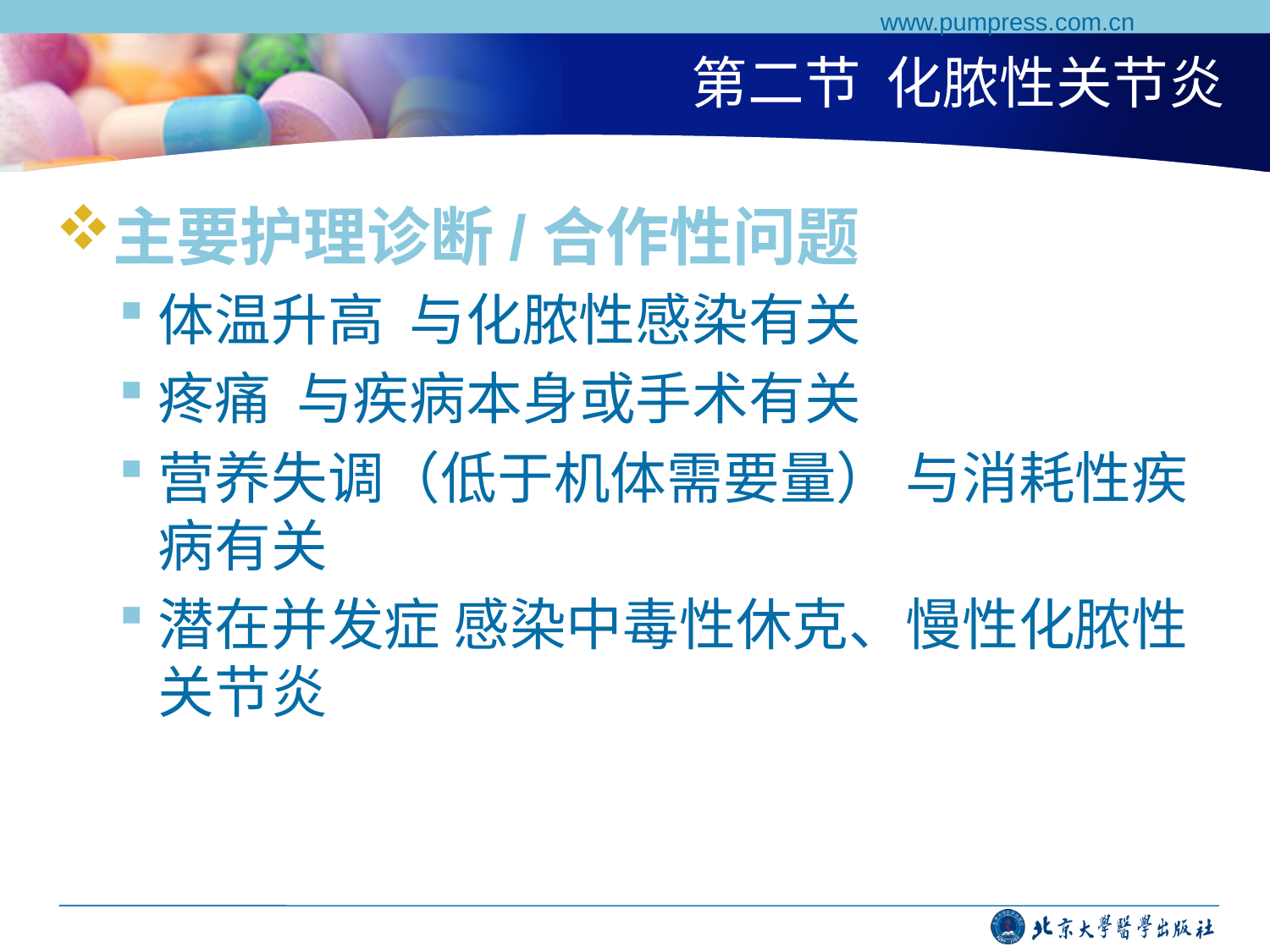

www.pumpress.com.cn
# 第二节  化脓性关节炎
主要护理诊断/合作性问题
体温升高  与化脓性感染有关
疼痛  与疾病本身或手术有关
营养失调（低于机体需要量） 与消耗性疾病有关
潜在并发症 感染中毒性休克、慢性化脓性关节炎